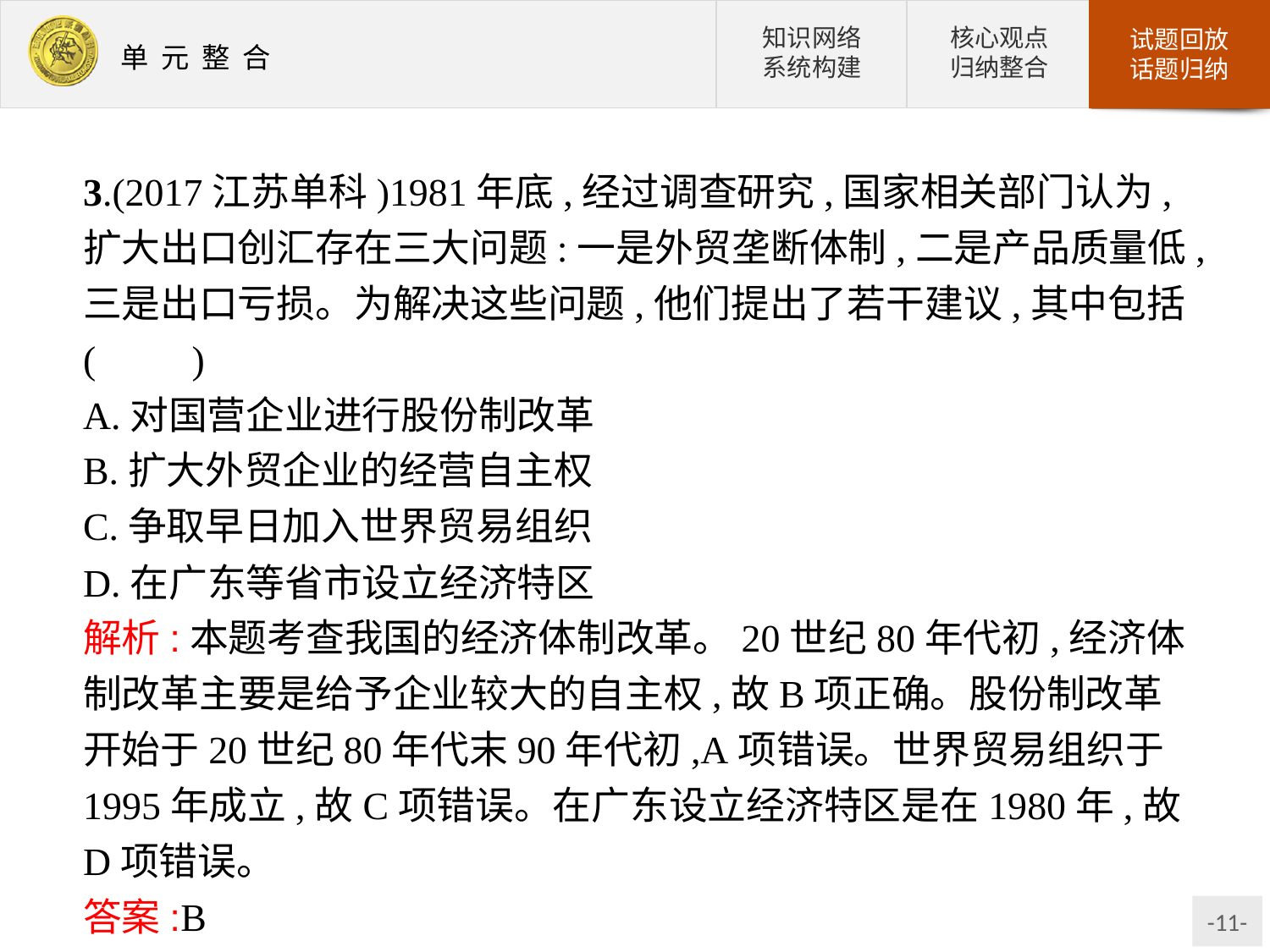

3.(2017江苏单科)1981年底,经过调查研究,国家相关部门认为,扩大出口创汇存在三大问题:一是外贸垄断体制,二是产品质量低,三是出口亏损。为解决这些问题,他们提出了若干建议,其中包括(　　)
A.对国营企业进行股份制改革
B.扩大外贸企业的经营自主权
C.争取早日加入世界贸易组织
D.在广东等省市设立经济特区
解析:本题考查我国的经济体制改革。20世纪80年代初,经济体制改革主要是给予企业较大的自主权,故B项正确。股份制改革开始于20世纪80年代末90年代初,A项错误。世界贸易组织于1995年成立,故C项错误。在广东设立经济特区是在1980年,故D项错误。
答案:B